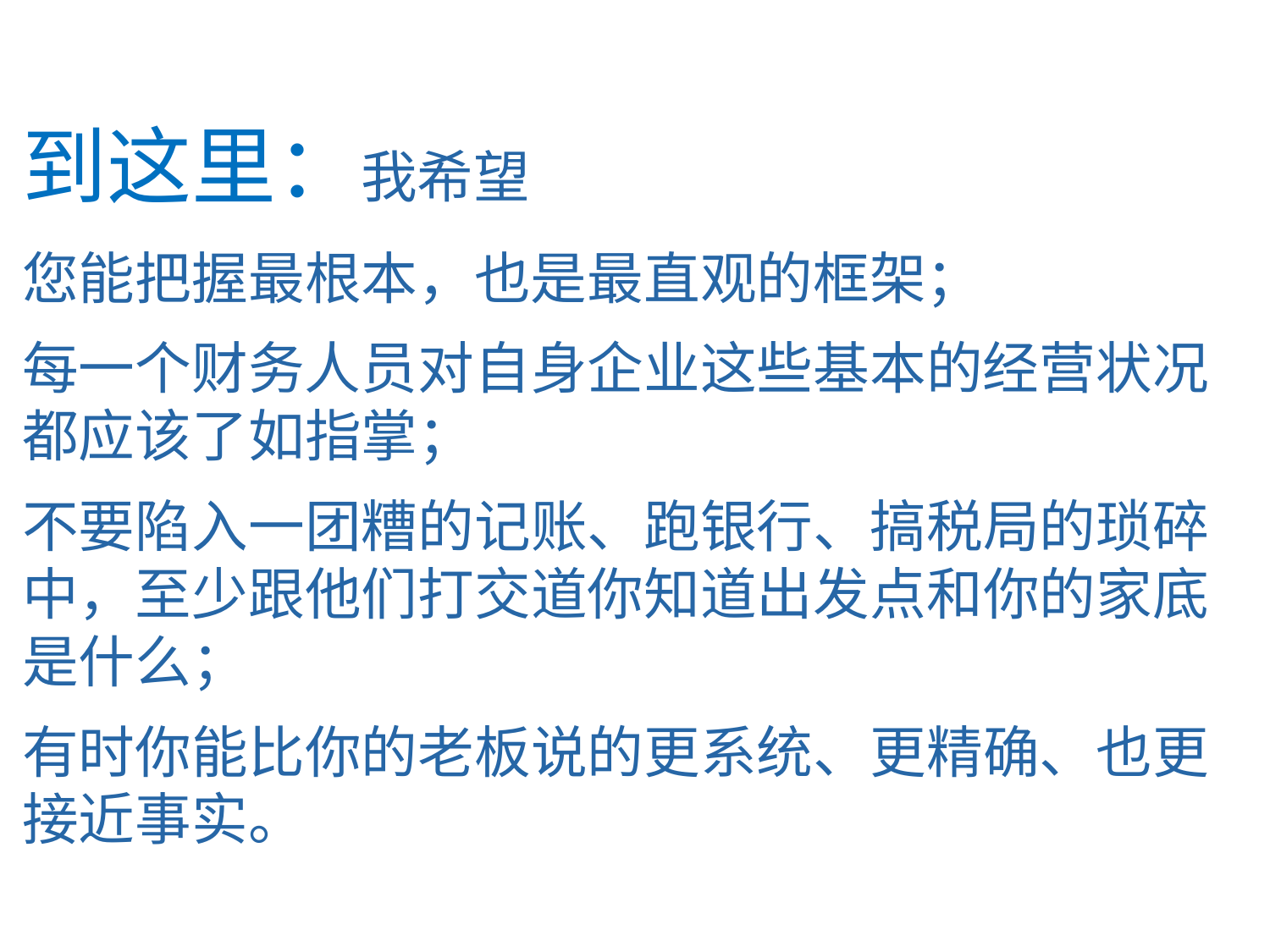

到这里：我希望
您能把握最根本，也是最直观的框架；
每一个财务人员对自身企业这些基本的经营状况都应该了如指掌；
不要陷入一团糟的记账、跑银行、搞税局的琐碎中，至少跟他们打交道你知道出发点和你的家底是什么；
有时你能比你的老板说的更系统、更精确、也更接近事实。